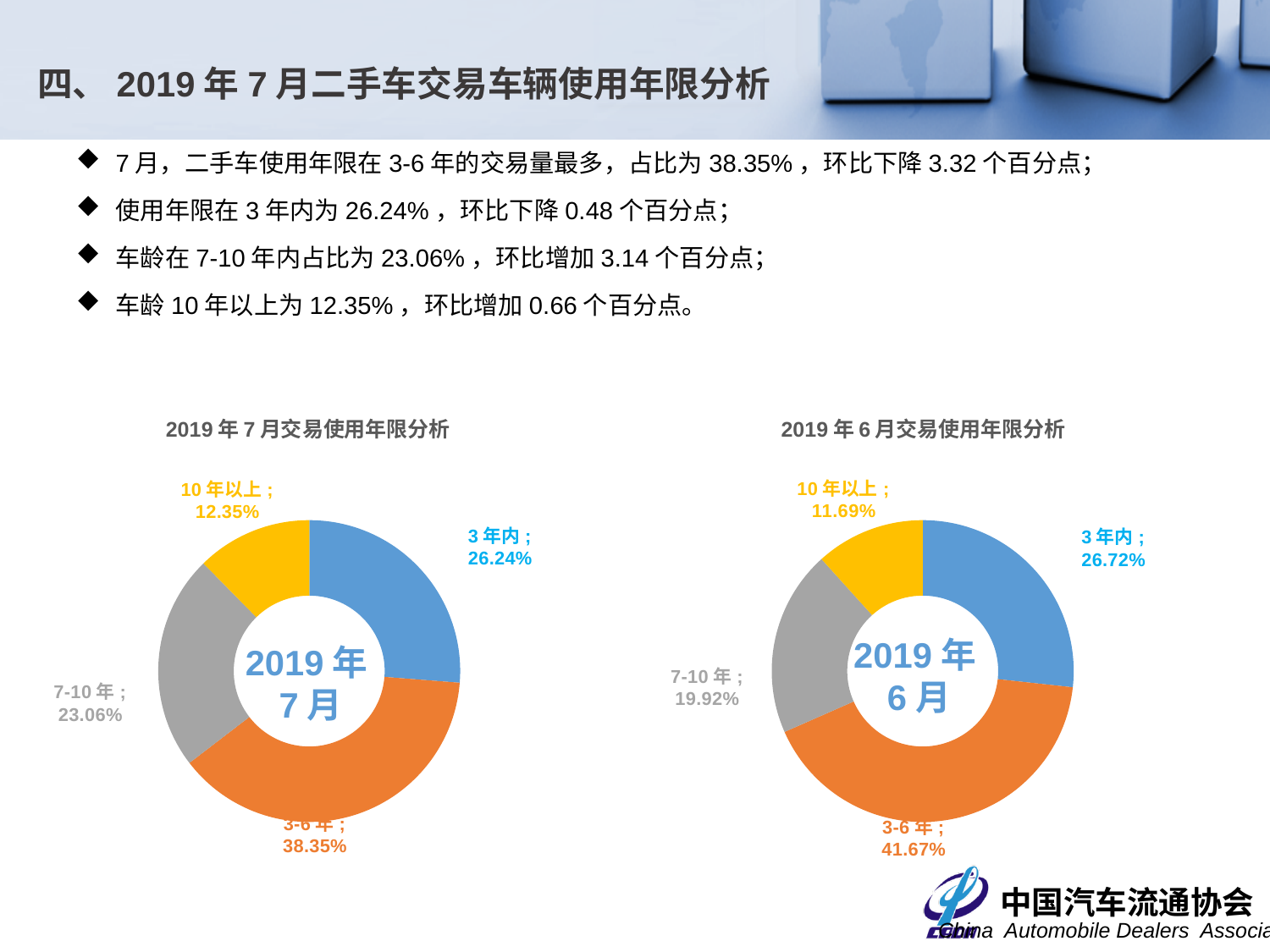

# 四、2019年7月二手车交易车辆使用年限分析
7月，二手车使用年限在3-6年的交易量最多，占比为38.35%，环比下降3.32个百分点；
使用年限在3年内为26.24%，环比下降0.48个百分点；
车龄在7-10年内占比为23.06%，环比增加3.14个百分点；
车龄10年以上为12.35%，环比增加0.66个百分点。

### Chart: 2019年7月交易使用年限分析

| Category | 交易数量 |
|---|---|
| 3年内 | 0.2623735112790757 |
| 3-6年 | 0.38345642126576934 |
| 7-10年 | 0.23062787212045963 |
| 10年以上 | 0.12354219533469529 |

### Chart: 2019年6月交易使用年限分析

| Category | 交易数量 |
|---|---|
| 3年内 | 0.2671807560424654 |
| 3-6年 | 0.4167402629859667 |
| 7-10年 | 0.19916088142005672 |
| 10年以上 | 0.11691809955151113 |
2019年6月
2019年7月